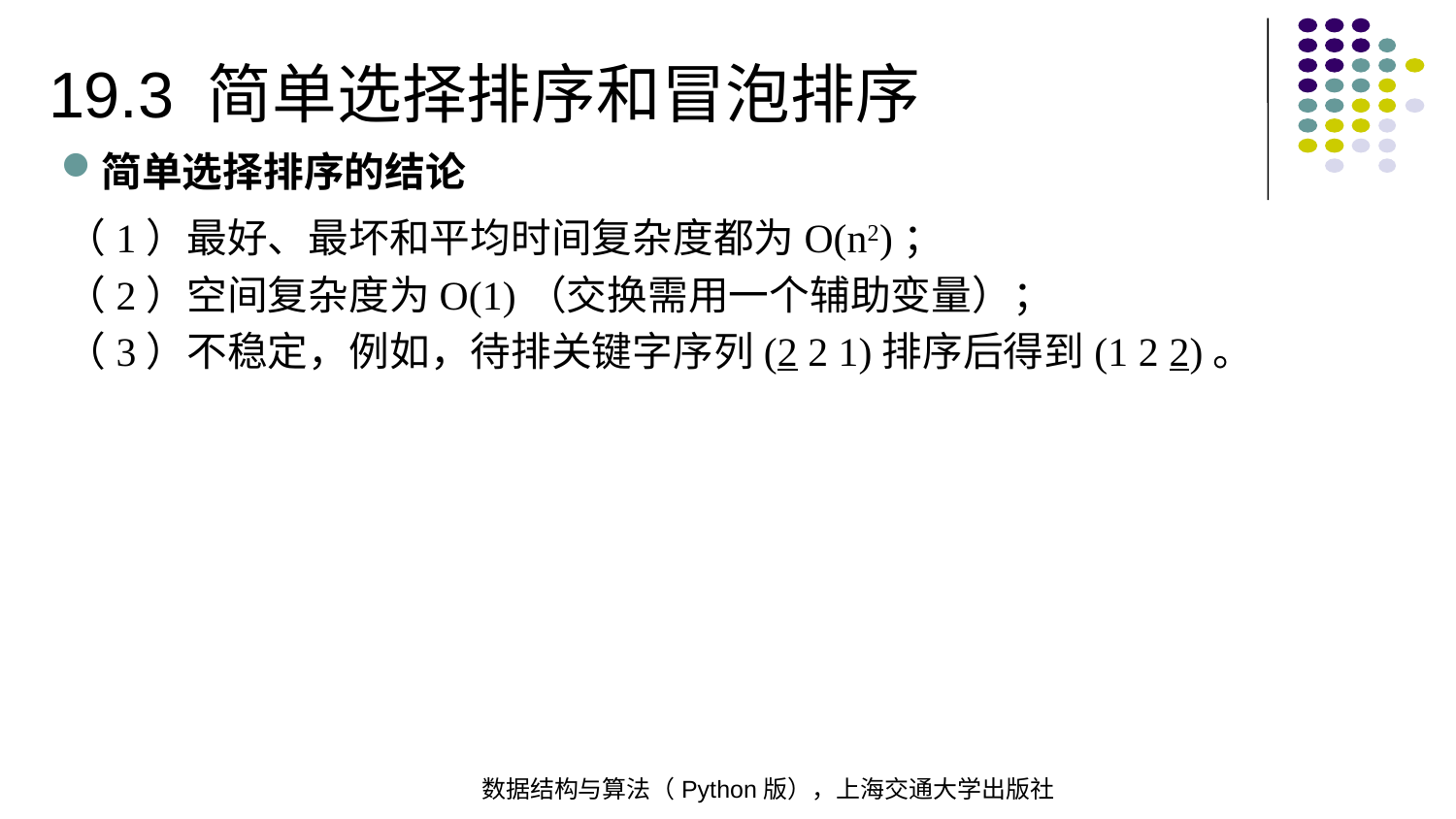

19.3 简单选择排序和冒泡排序
简单选择排序的结论
（1）最好、最坏和平均时间复杂度都为O(n2)；
（2）空间复杂度为O(1)（交换需用一个辅助变量）；
（3）不稳定，例如，待排关键字序列(2 2 1)排序后得到(1 2 2)。